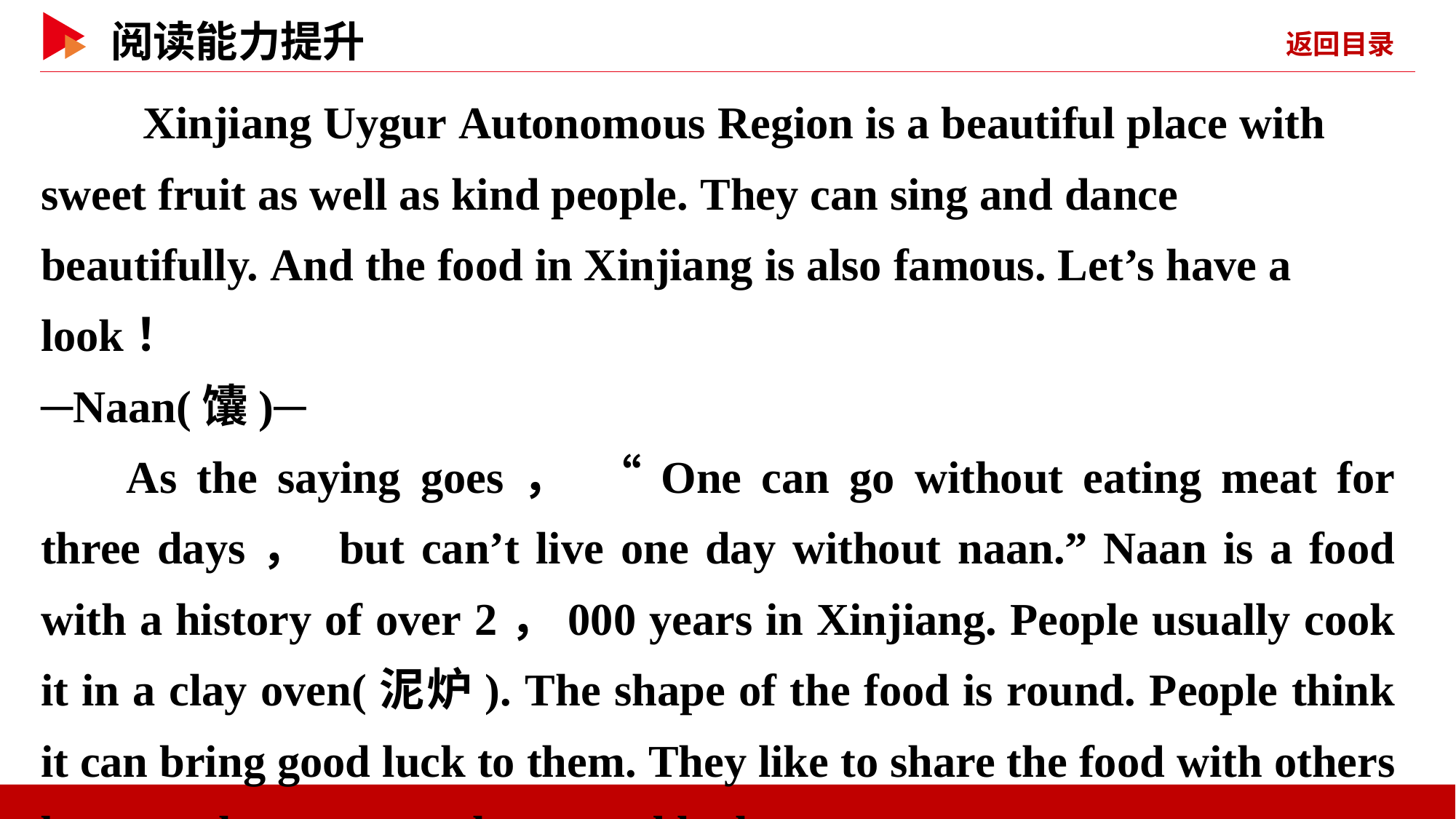

Xinjiang Uygur Autonomous Region is a beautiful place with sweet fruit as well as kind people. They can sing and dance beautifully. And the food in Xinjiang is also famous. Let’s have a look！
─Naan(馕)─
As the saying goes， “One can go without eating meat for three days， but can’t live one day without naan.” Naan is a food with a history of over 2，000 years in Xinjiang. People usually cook it in a clay oven(泥炉). The shape of the food is round. People think it can bring good luck to them. They like to share the food with others because they want to share good luck.